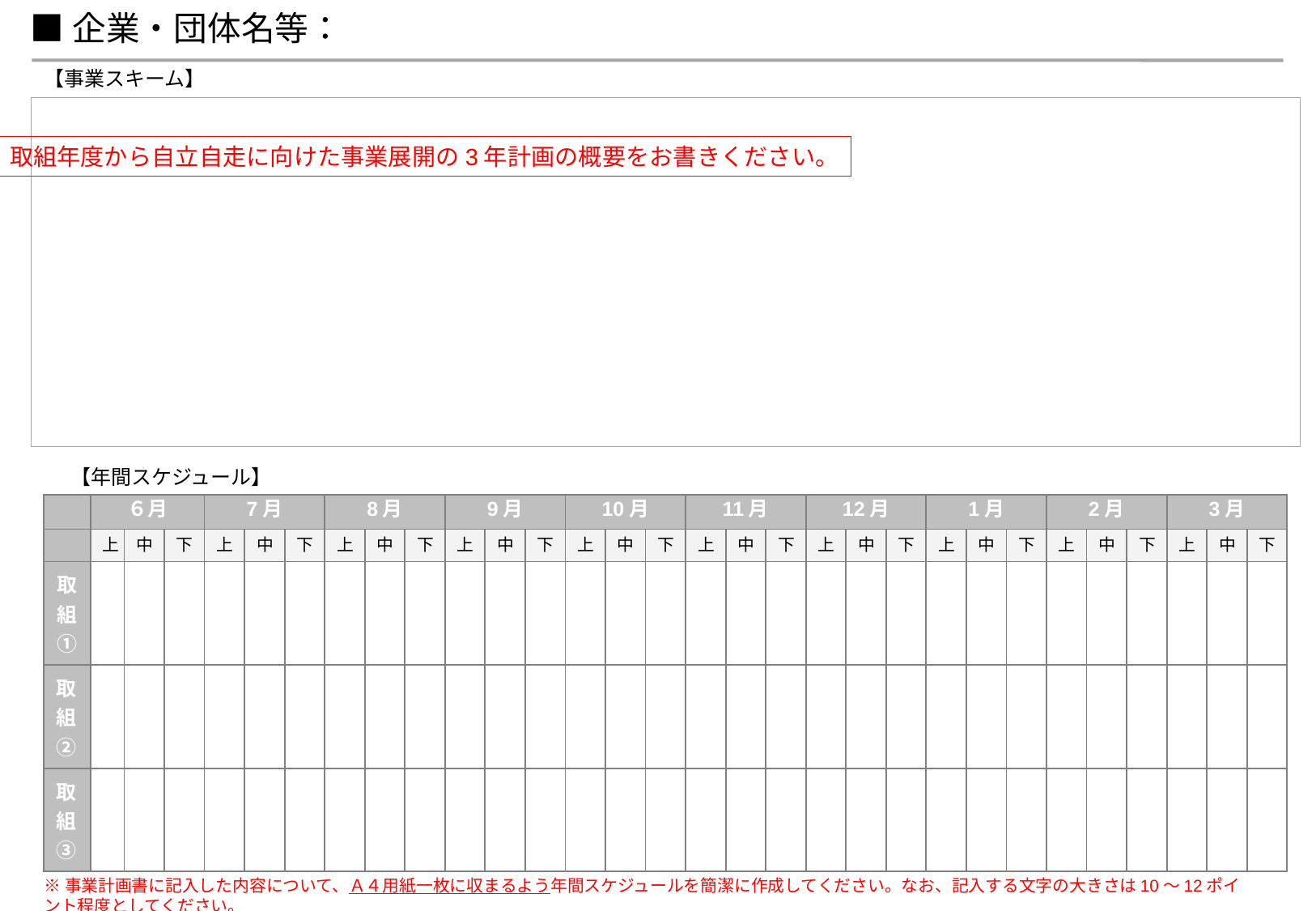

■企業・団体名等：
【事業スキーム】

取組年度から自立自走に向けた事業展開の3年計画の概要をお書きください。
【年間スケジュール】
|  | ６月 |  |  | 7月 |  |  | 8月 |  |  | 9月 |  |  | 10月 |  |  | 11月 |  |  | 12月 |  |  | 1月 |  |  | 2月 |  |  | 3月 |  |  |
| --- | --- | --- | --- | --- | --- | --- | --- | --- | --- | --- | --- | --- | --- | --- | --- | --- | --- | --- | --- | --- | --- | --- | --- | --- | --- | --- | --- | --- | --- | --- |
|  | 上 | 中 | 下 | 上 | 中 | 下 | 上 | 中 | 下 | 上 | 中 | 下 | 上 | 中 | 下 | 上 | 中 | 下 | 上 | 中 | 下 | 上 | 中 | 下 | 上 | 中 | 下 | 上 | 中 | 下 |
| 取組① |  |  |  |  |  |  |  |  |  |  |  |  |  |  |  |  |  |  |  |  |  |  |  |  |  |  |  |  |  |  |
| 取組② |  |  |  |  |  |  |  |  |  |  |  |  |  |  |  |  |  |  |  |  |  |  |  |  |  |  |  |  |  |  |
| 取組③ |  |  |  |  |  |  |  |  |  |  |  |  |  |  |  |  |  |  |  |  |  |  |  |  |  |  |  |  |  |  |
※事業計画書に記入した内容について、Ａ４用紙一枚に収まるよう年間スケジュールを簡潔に作成してください。なお、記入する文字の大きさは10～12ポイント程度としてください。